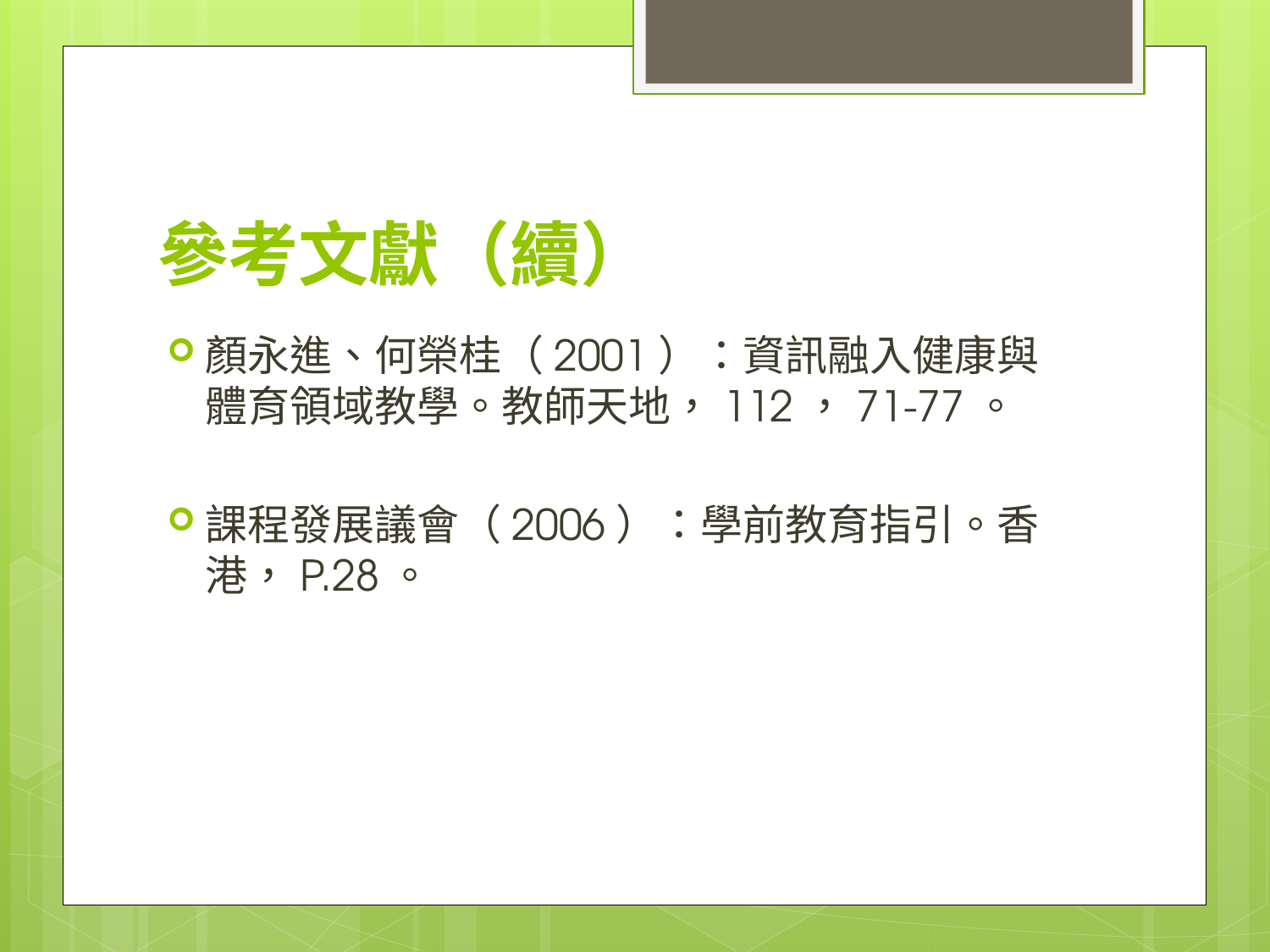

# 參考文獻（續）
顏永進、何榮桂（2001）：資訊融入健康與體育領域教學。教師天地，112，71-77。

課程發展議會（2006）：學前教育指引。香港，P.28。